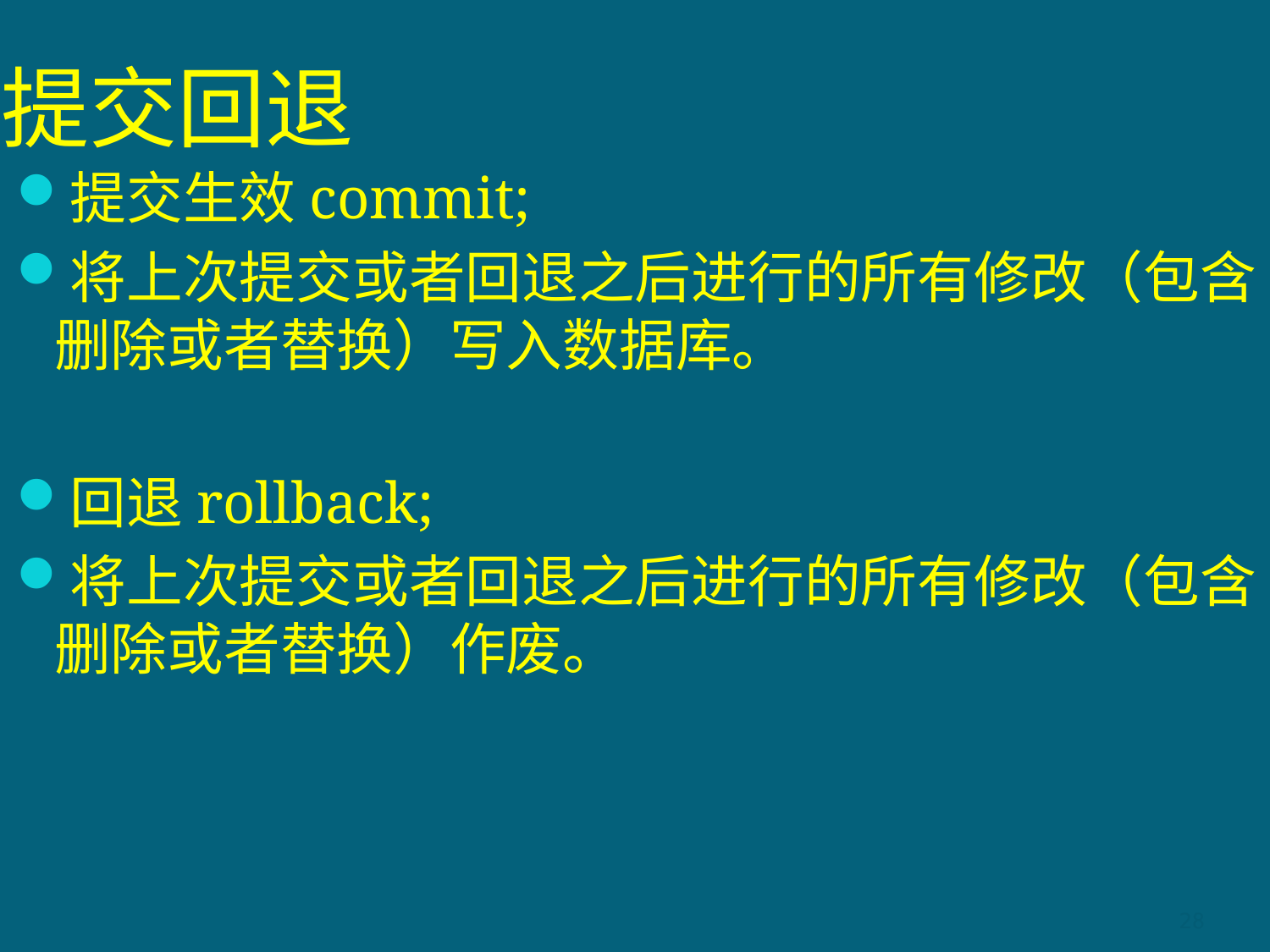

# 提交回退
提交生效commit;
将上次提交或者回退之后进行的所有修改（包含删除或者替换）写入数据库。

回退rollback;
将上次提交或者回退之后进行的所有修改（包含删除或者替换）作废。
28